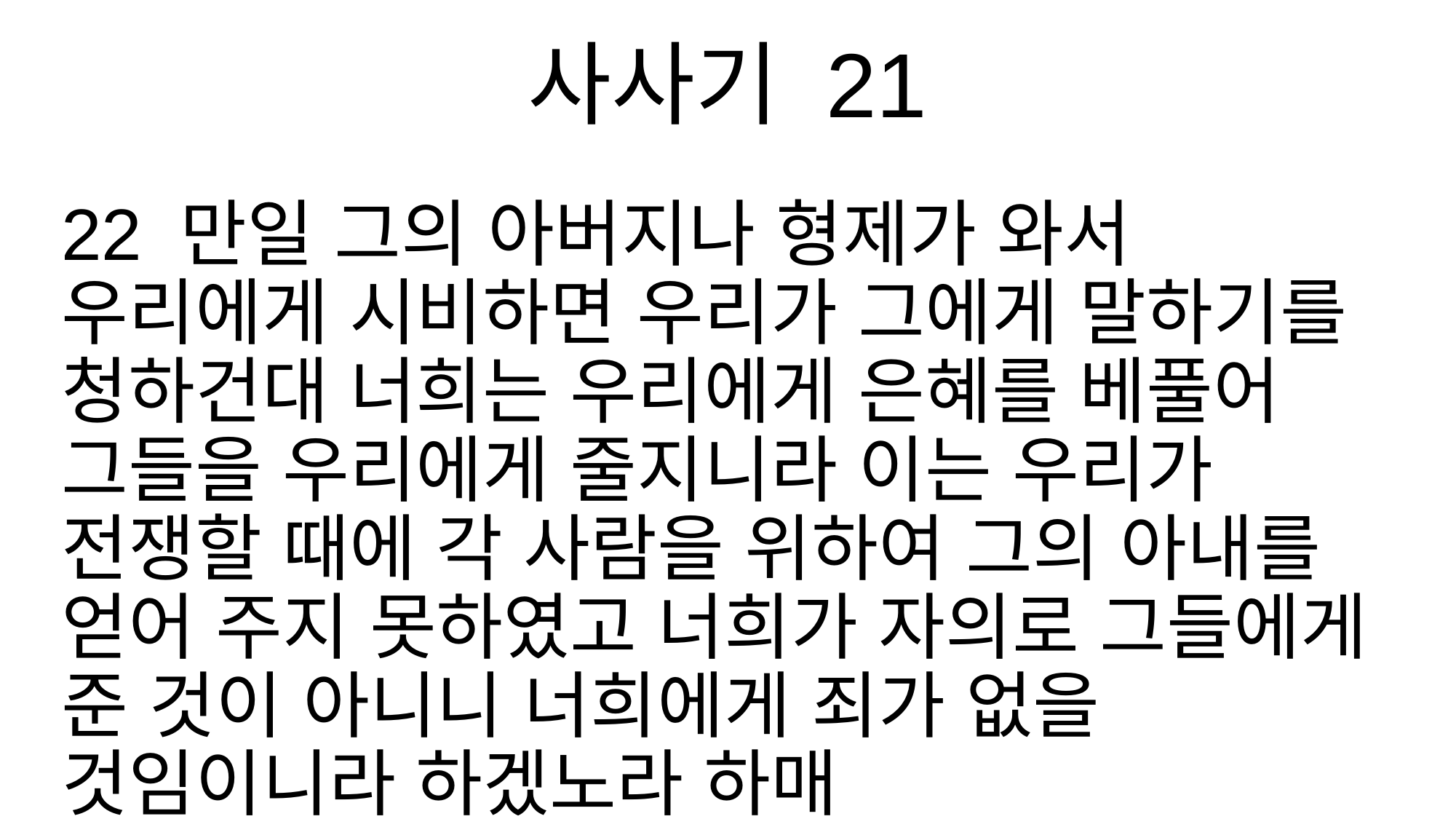

사사기 21
22 만일 그의 아버지나 형제가 와서 우리에게 시비하면 우리가 그에게 말하기를 청하건대 너희는 우리에게 은혜를 베풀어 그들을 우리에게 줄지니라 이는 우리가 전쟁할 때에 각 사람을 위하여 그의 아내를 얻어 주지 못하였고 너희가 자의로 그들에게 준 것이 아니니 너희에게 죄가 없을 것임이니라 하겠노라 하매